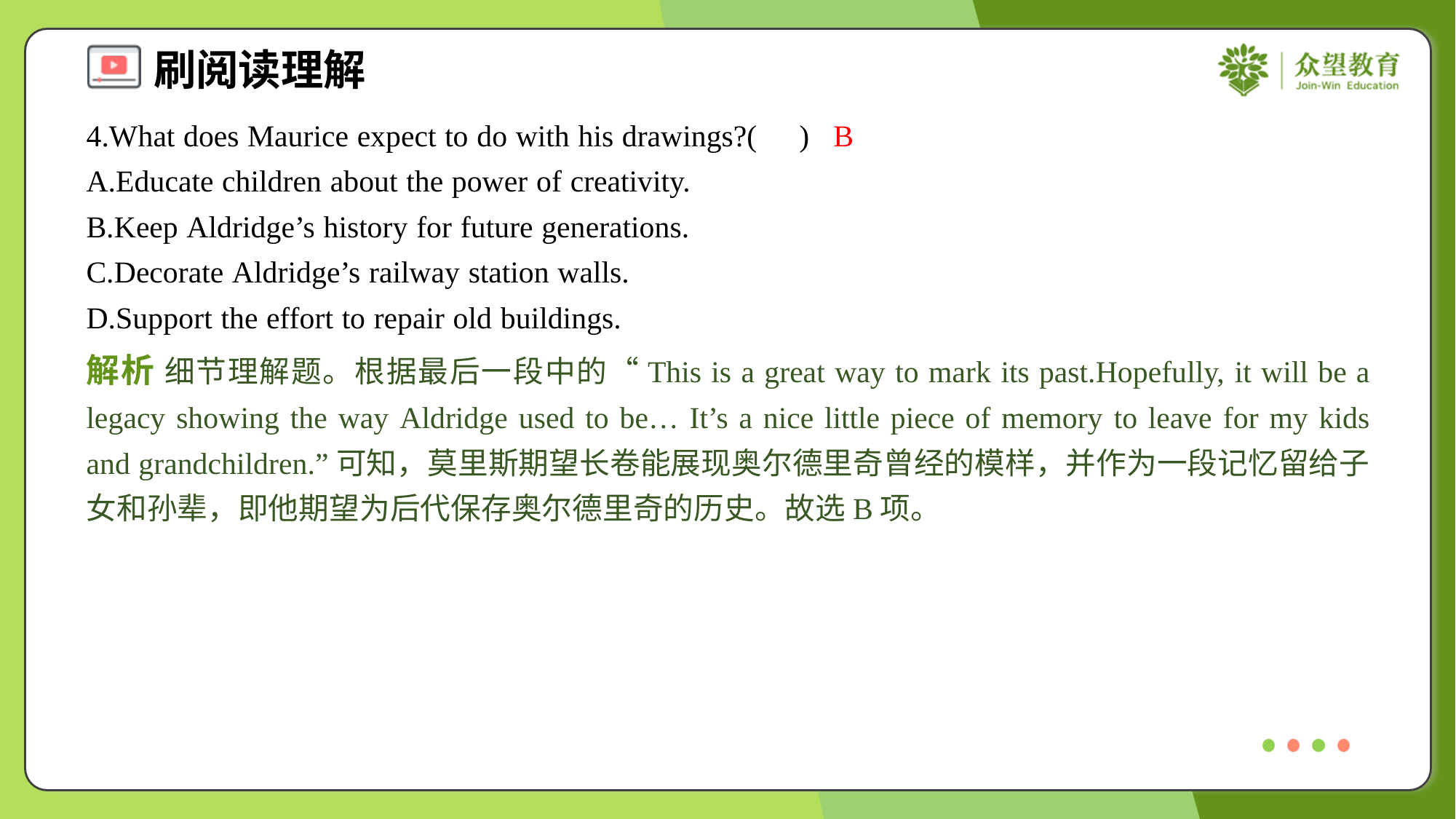

4.What does Maurice expect to do with his drawings?(     )
B
A.Educate children about the power of creativity.
B.Keep Aldridge’s history for future generations.
C.Decorate Aldridge’s railway station walls.
D.Support the effort to repair old buildings.
解析 细节理解题。根据最后一段中的“This is a great way to mark its past.Hopefully, it will be a legacy showing the way Aldridge used to be… It’s a nice little piece of memory to leave for my kids and grandchildren.”可知，莫里斯期望长卷能展现奥尔德里奇曾经的模样，并作为一段记忆留给子女和孙辈，即他期望为后代保存奥尔德里奇的历史。故选B项。